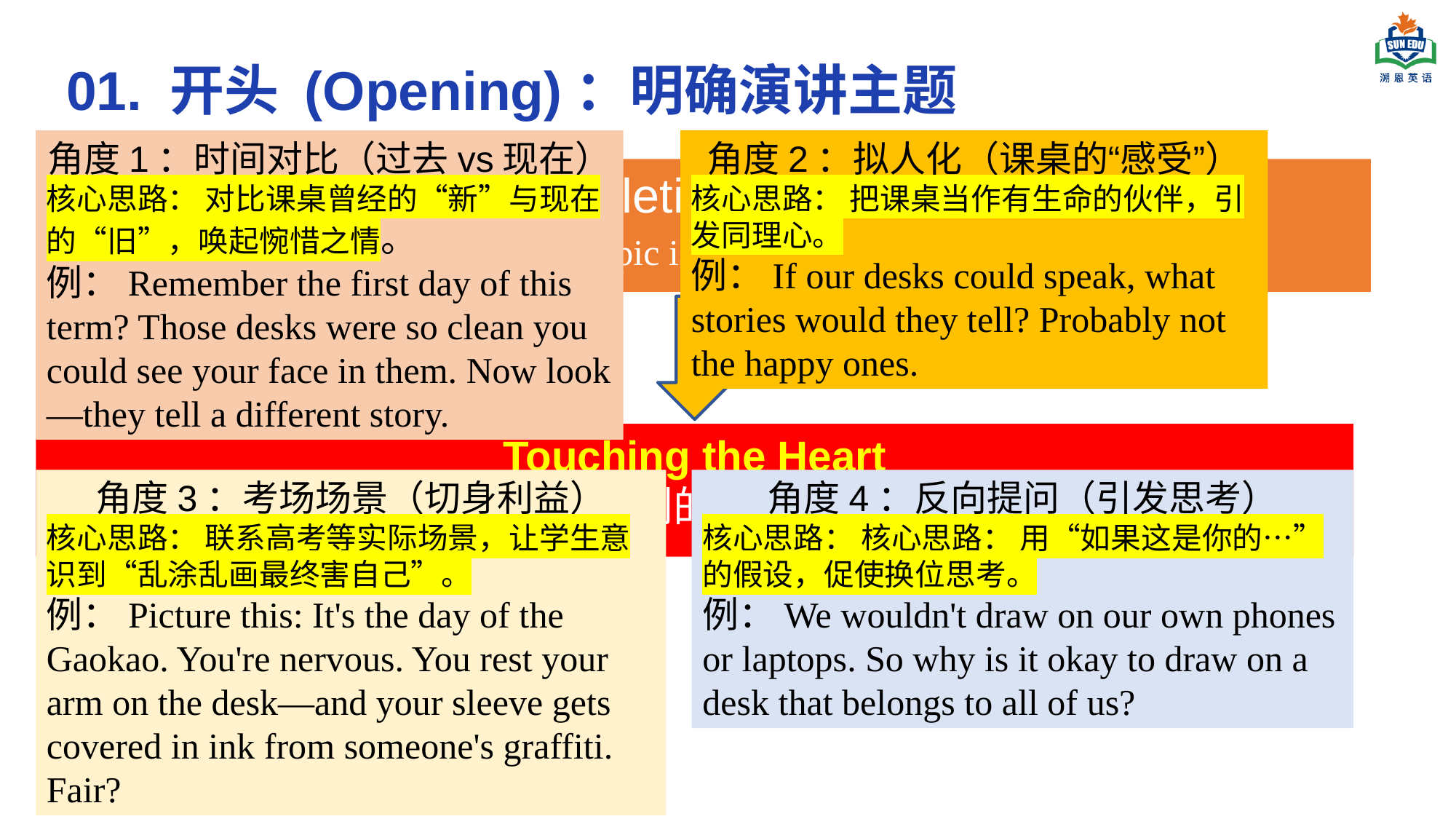

01. 开头 (Opening)：明确演讲主题
角度1：时间对比（过去vs现在）
核心思路： 对比课桌曾经的“新”与现在的“旧”，唤起惋惜之情。
例：Remember the first day of this term? Those desks were so clean you could see your face in them. Now look—they tell a different story.
角度2：拟人化（课桌的“感受”）
核心思路： 把课桌当作有生命的伙伴，引发同理心。
例：If our desks could speak, what stories would they tell? Probably not the happy ones.
Completing the Task
直接说明演讲主题:Today, my topic is “Taking Care of Public Property”.

Touching the Heart
从一个具体的、大家都能看到的场景切入，用提问引发思考。
角度3：考场场景（切身利益）
核心思路： 联系高考等实际场景，让学生意识到“乱涂乱画最终害自己”。
例：Picture this: It's the day of the Gaokao. You're nervous. You rest your arm on the desk—and your sleeve gets covered in ink from someone's graffiti. Fair?
角度4：反向提问（引发思考）
核心思路： 核心思路： 用“如果这是你的…”的假设，促使换位思考。
例：We wouldn't draw on our own phones or laptops. So why is it okay to draw on a desk that belongs to all of us?